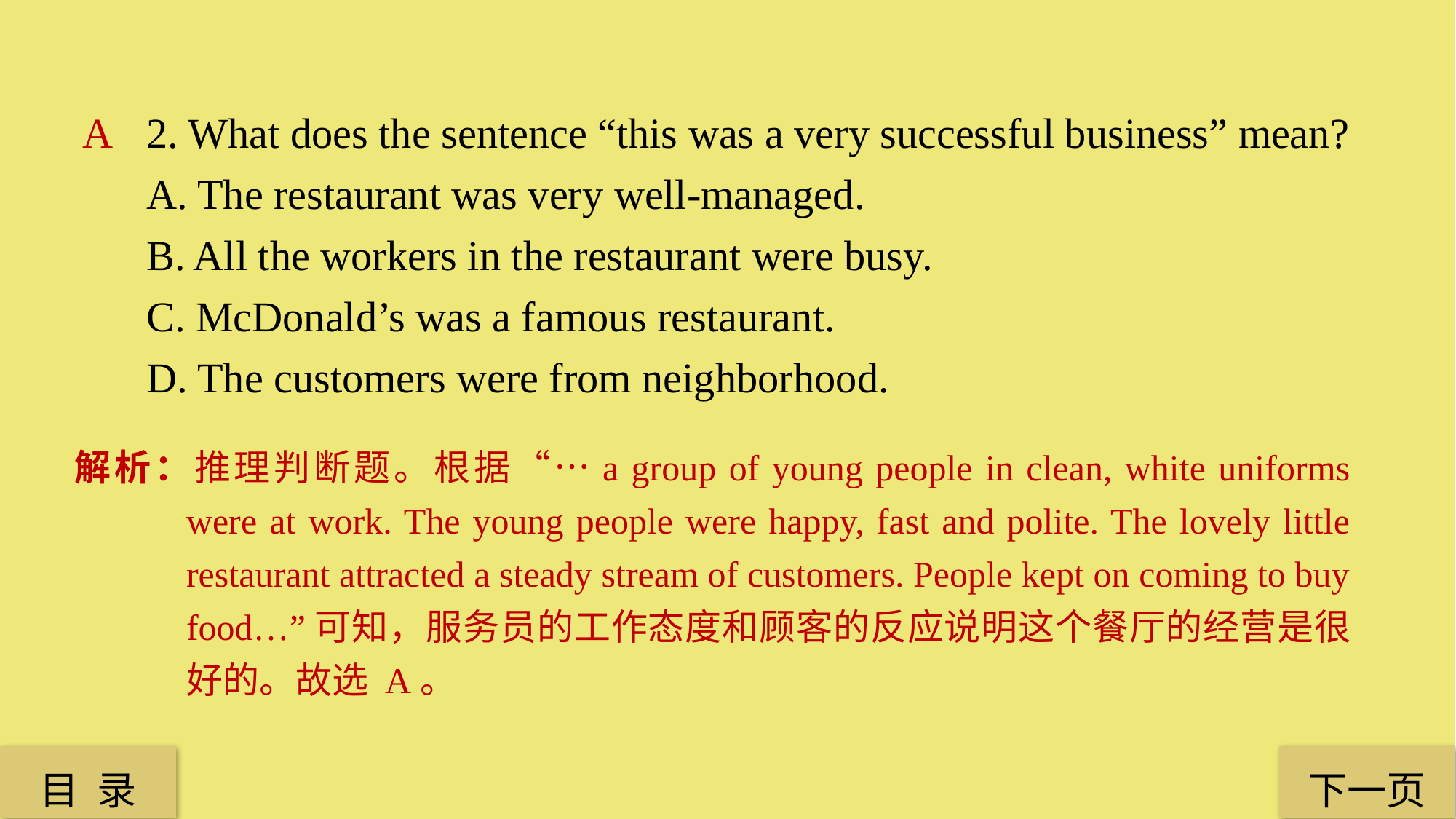

2. What does the sentence “this was a very successful business” mean?
A. The restaurant was very well-managed.
B. All the workers in the restaurant were busy.
C. McDonald’s was a famous restaurant.
D. The customers were from neighborhood.
A
解析：推理判断题。根据“…a group of young people in clean, white uniforms were at work. The young people were happy, fast and polite. The lovely little restaurant attracted a steady stream of customers. People kept on coming to buy food…”可知，服务员的工作态度和顾客的反应说明这个餐厅的经营是很好的。故选 A。